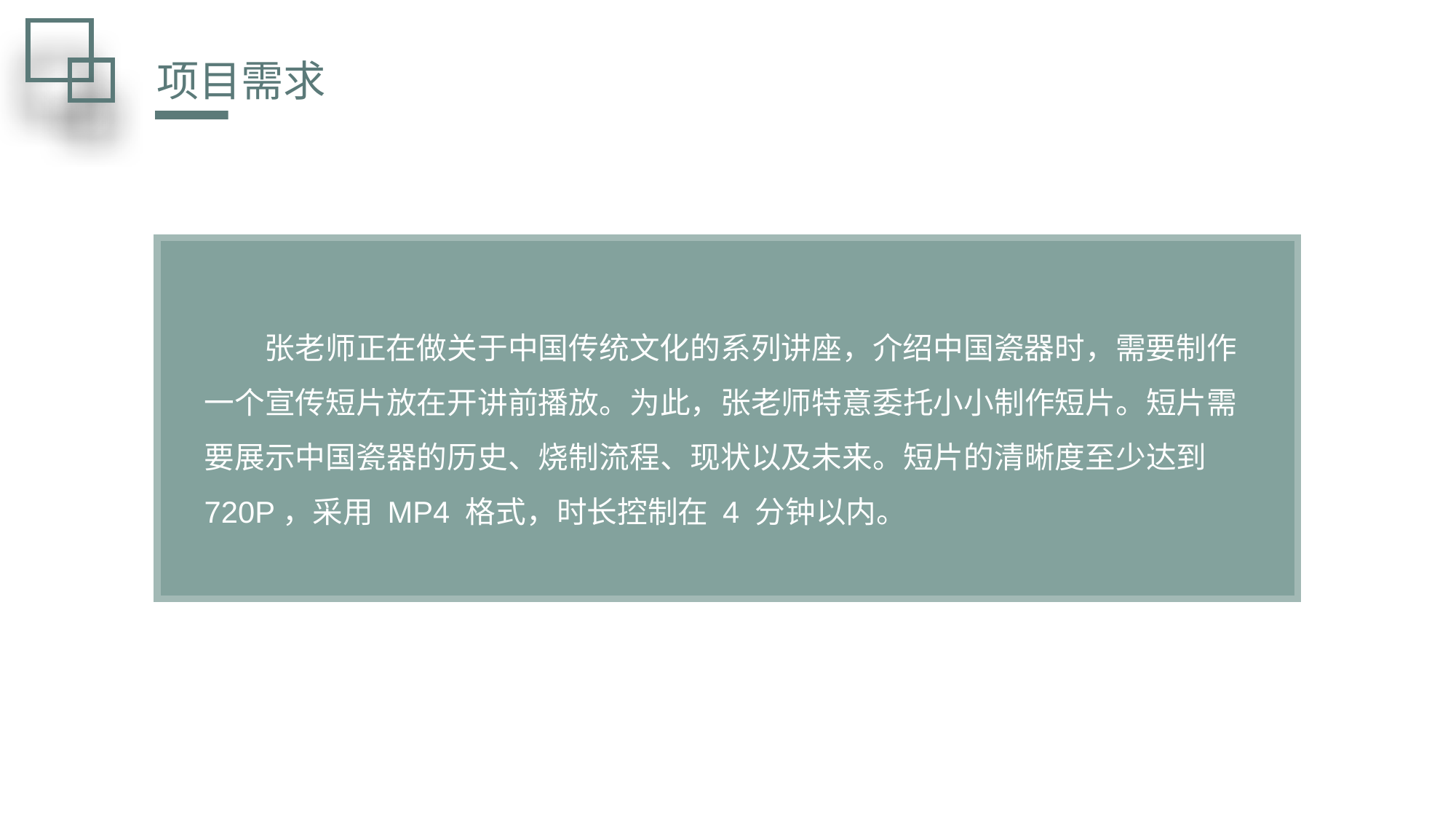

项目需求

张老师正在做关于中国传统文化的系列讲座，介绍中国瓷器时，需要制作一个宣传短片放在开讲前播放。为此，张老师特意委托小小制作短片。短片需要展示中国瓷器的历史、烧制流程、现状以及未来。短片的清晰度至少达到 720P，采用 MP4 格式，时长控制在 4 分钟以内。